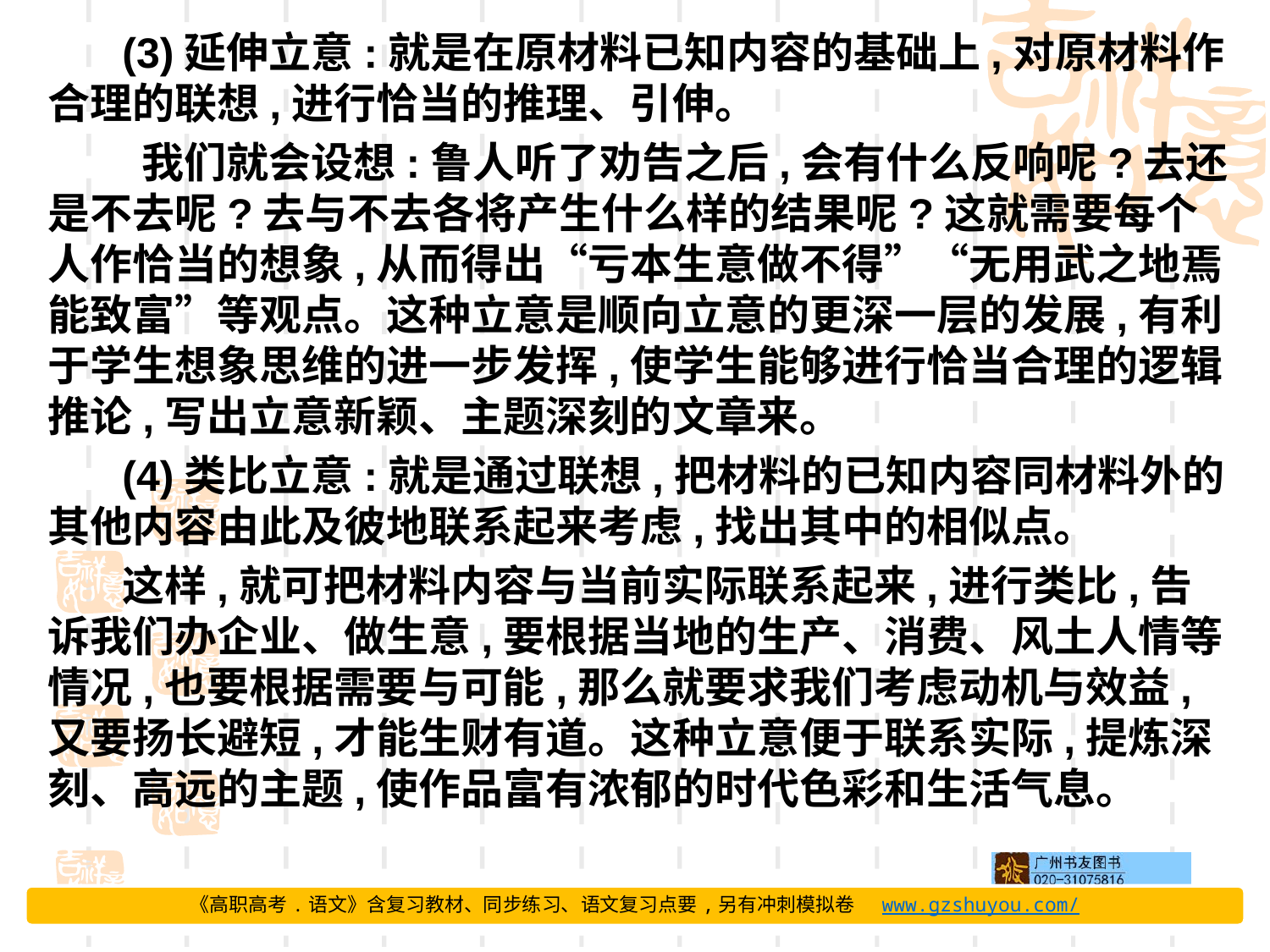

(3)延伸立意:就是在原材料已知内容的基础上,对原材料作合理的联想,进行恰当的推理、引伸。
 我们就会设想:鲁人听了劝告之后,会有什么反响呢?去还是不去呢?去与不去各将产生什么样的结果呢?这就需要每个人作恰当的想象,从而得出“亏本生意做不得”“无用武之地焉能致富”等观点。这种立意是顺向立意的更深一层的发展,有利于学生想象思维的进一步发挥,使学生能够进行恰当合理的逻辑推论,写出立意新颖、主题深刻的文章来。
(4)类比立意:就是通过联想,把材料的已知内容同材料外的其他内容由此及彼地联系起来考虑,找出其中的相似点。
这样,就可把材料内容与当前实际联系起来,进行类比,告诉我们办企业、做生意,要根据当地的生产、消费、风土人情等情况,也要根据需要与可能,那么就要求我们考虑动机与效益,又要扬长避短,才能生财有道。这种立意便于联系实际,提炼深刻、高远的主题,使作品富有浓郁的时代色彩和生活气息。